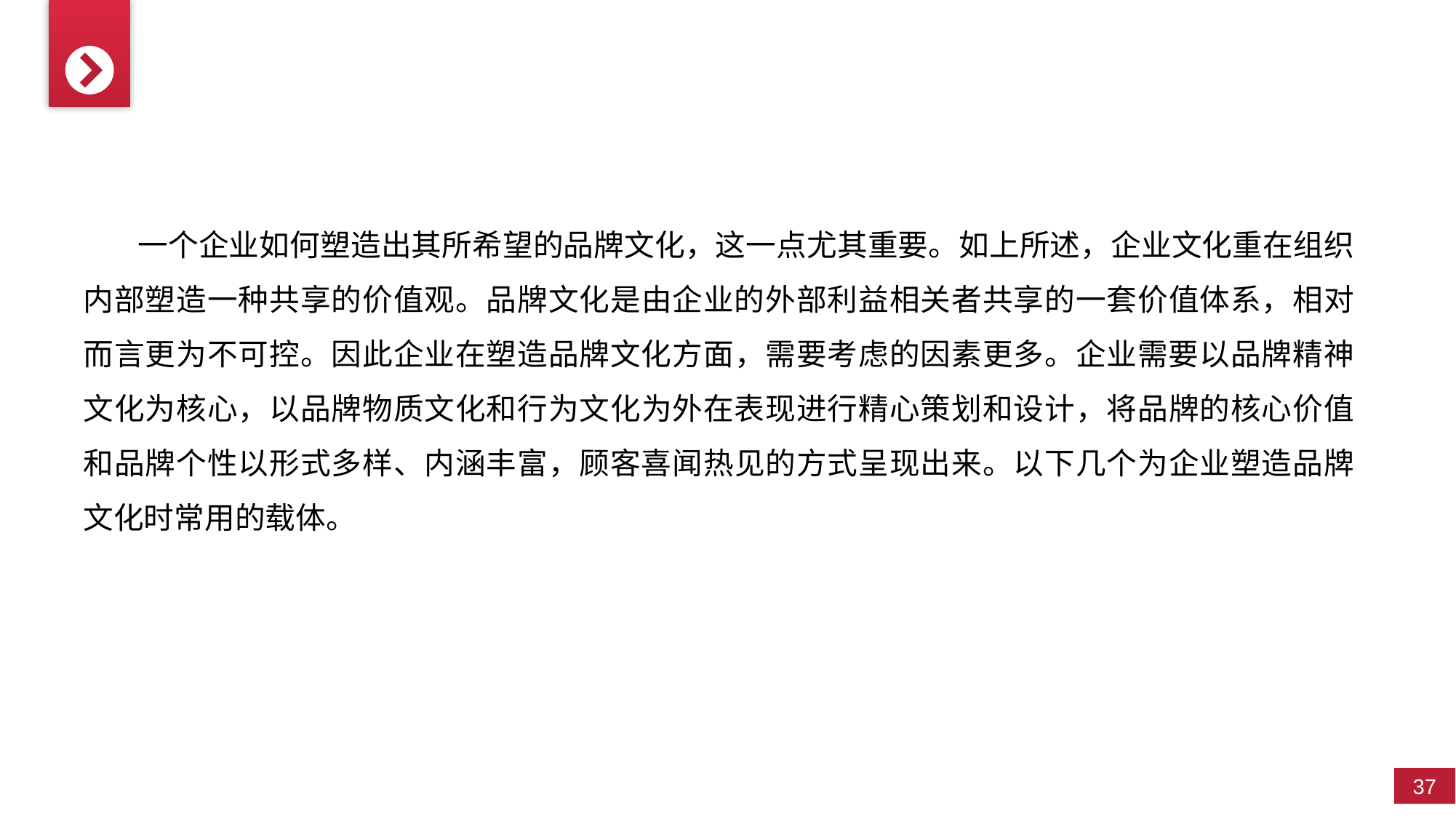

一个企业如何塑造出其所希望的品牌文化，这一点尤其重要。如上所述，企业文化重在组织内部塑造一种共享的价值观。品牌文化是由企业的外部利益相关者共享的一套价值体系，相对而言更为不可控。因此企业在塑造品牌文化方面，需要考虑的因素更多。企业需要以品牌精神文化为核心，以品牌物质文化和行为文化为外在表现进行精心策划和设计，将品牌的核心价值和品牌个性以形式多样、内涵丰富，顾客喜闻热见的方式呈现出来。以下几个为企业塑造品牌文化时常用的载体。